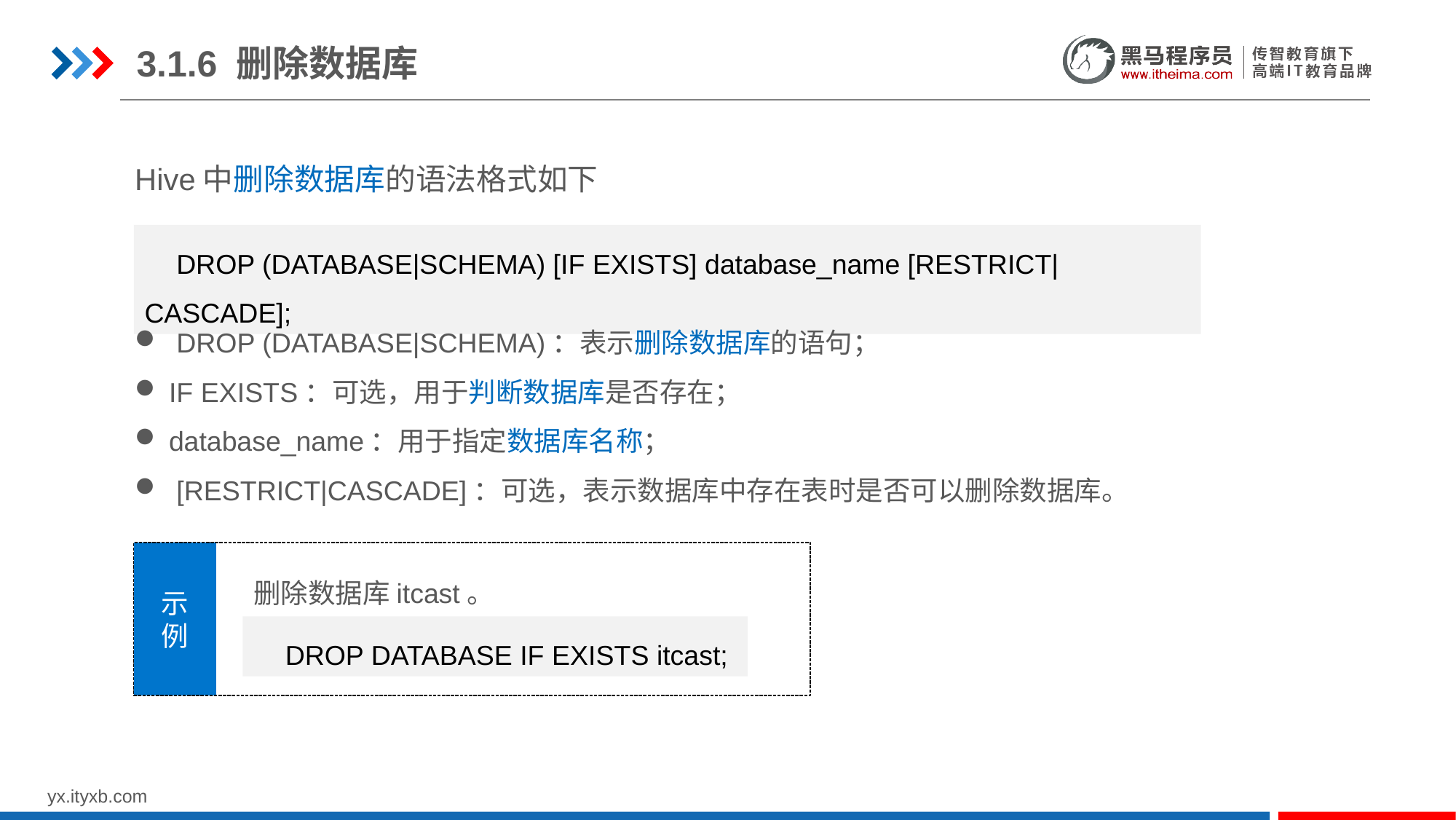

3.1.6 删除数据库
Hive中删除数据库的语法格式如下
DROP (DATABASE|SCHEMA) [IF EXISTS] database_name [RESTRICT|CASCADE];
 DROP (DATABASE|SCHEMA)：表示删除数据库的语句；
IF EXISTS：可选，用于判断数据库是否存在；
database_name：用于指定数据库名称；
 [RESTRICT|CASCADE]：可选，表示数据库中存在表时是否可以删除数据库。
删除数据库itcast。

示
例
DROP DATABASE IF EXISTS itcast;